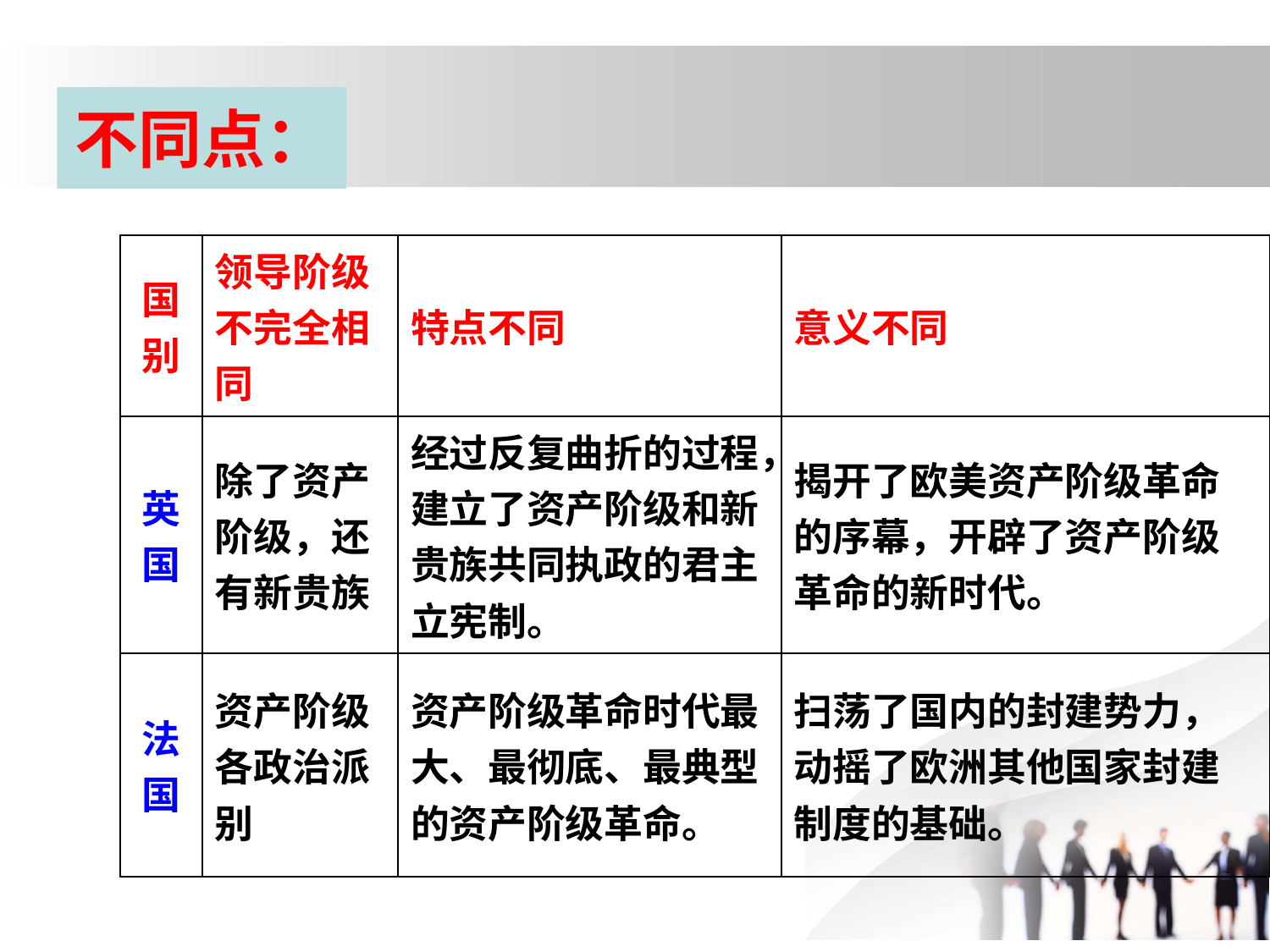

不同点：
| 国别 | 领导阶级不完全相同 | 特点不同 | 意义不同 |
| --- | --- | --- | --- |
| 英国 | 除了资产阶级，还有新贵族 | 经过反复曲折的过程，建立了资产阶级和新贵族共同执政的君主立宪制。 | 揭开了欧美资产阶级革命的序幕，开辟了资产阶级革命的新时代。 |
| 法国 | 资产阶级各政治派别 | 资产阶级革命时代最大、最彻底、最典型的资产阶级革命。 | 扫荡了国内的封建势力，动摇了欧洲其他国家封建制度的基础。 |